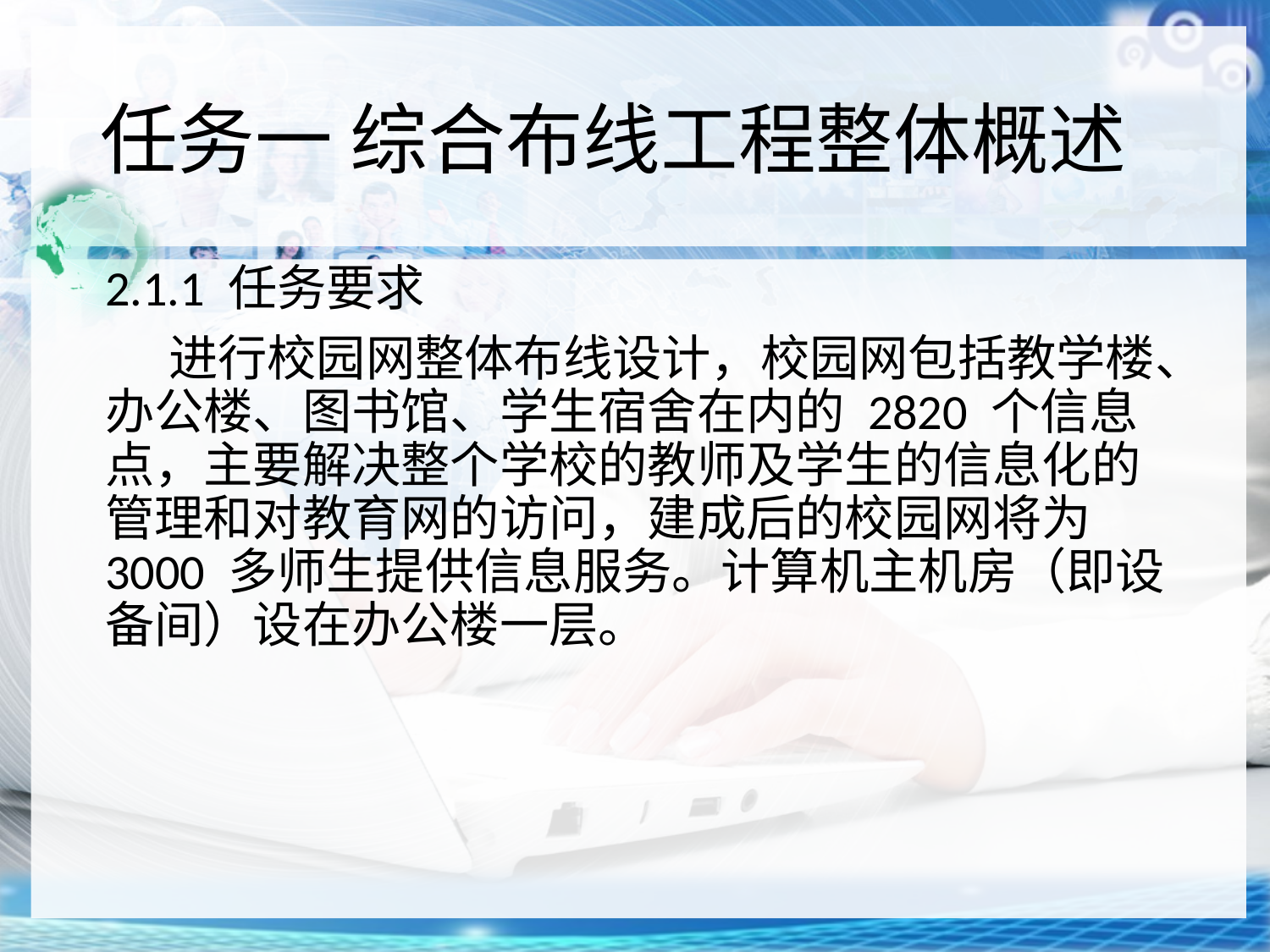

# 任务一 综合布线工程整体概述
2.1.1 任务要求
进行校园网整体布线设计，校园网包括教学楼、办公楼、图书馆、学生宿舍在内的 2820 个信息点，主要解决整个学校的教师及学生的信息化的管理和对教育网的访问，建成后的校园网将为3000 多师生提供信息服务。计算机主机房（即设备间）设在办公楼一层。